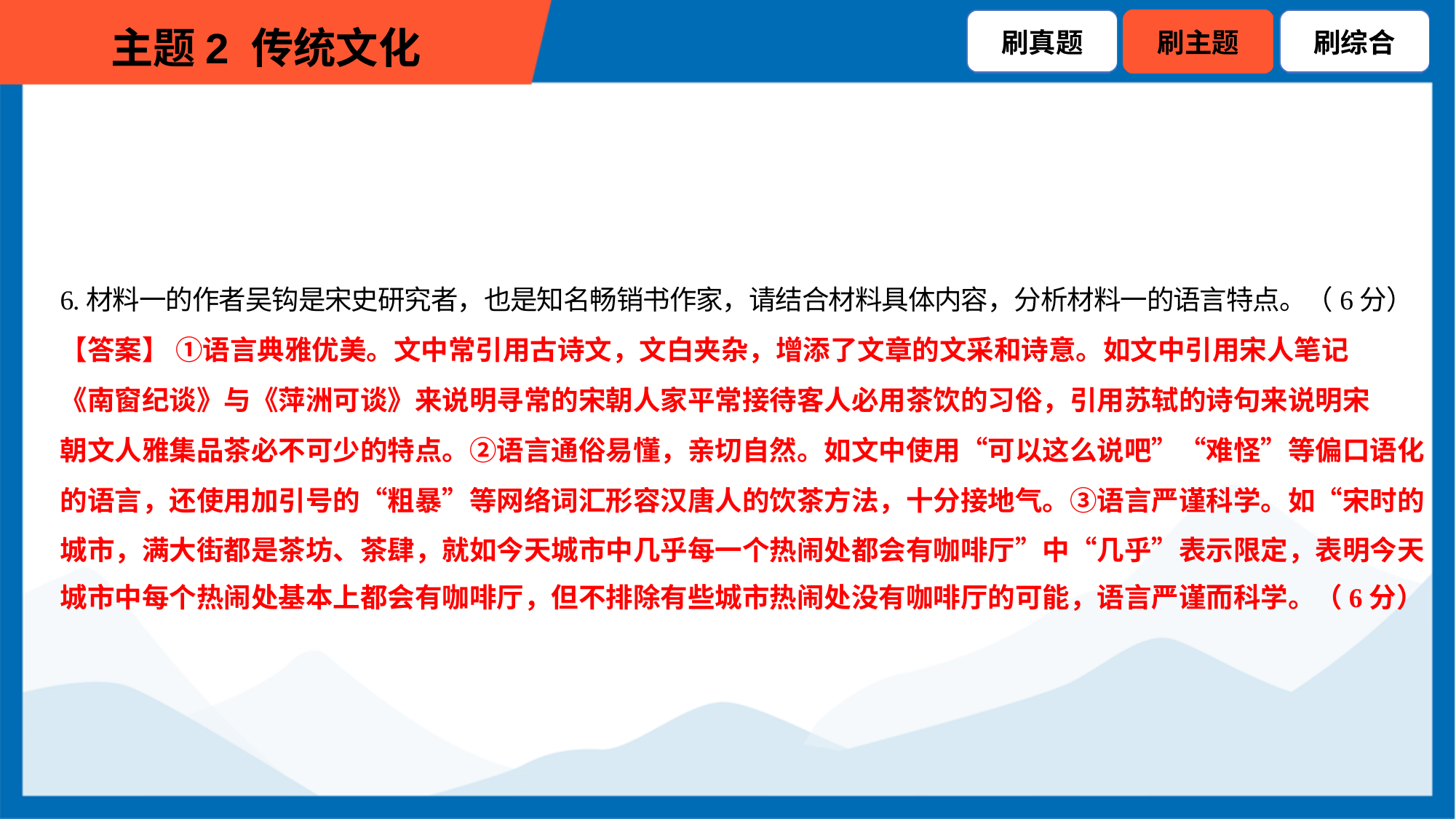

6.材料一的作者吴钩是宋史研究者，也是知名畅销书作家，请结合材料具体内容，分析材料一的语言特点。（6分）
【答案】 ①语言典雅优美。文中常引用古诗文，文白夹杂，增添了文章的文采和诗意。如文中引用宋人笔记
《南窗纪谈》与《萍洲可谈》来说明寻常的宋朝人家平常接待客人必用茶饮的习俗，引用苏轼的诗句来说明宋
朝文人雅集品茶必不可少的特点。②语言通俗易懂，亲切自然。如文中使用“可以这么说吧”“难怪”等偏口语化
的语言，还使用加引号的“粗暴”等网络词汇形容汉唐人的饮茶方法，十分接地气。③语言严谨科学。如“宋时的
城市，满大街都是茶坊、茶肆，就如今天城市中几乎每一个热闹处都会有咖啡厅”中“几乎”表示限定，表明今天
城市中每个热闹处基本上都会有咖啡厅，但不排除有些城市热闹处没有咖啡厅的可能，语言严谨而科学。（6分）